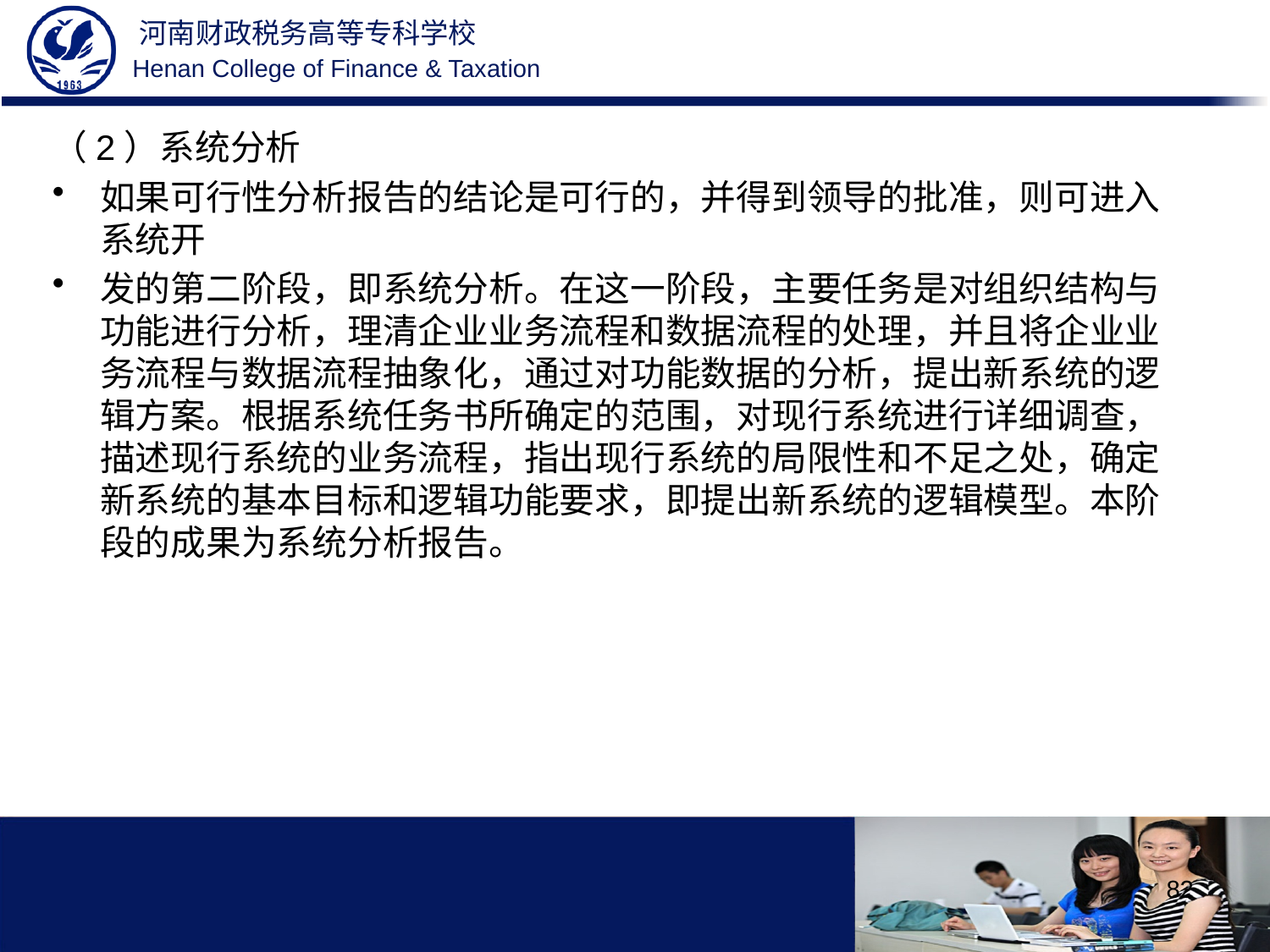

（2）系统分析
如果可行性分析报告的结论是可行的，并得到领导的批准，则可进入系统开
发的第二阶段，即系统分析。在这一阶段，主要任务是对组织结构与功能进行分析，理清企业业务流程和数据流程的处理，并且将企业业务流程与数据流程抽象化，通过对功能数据的分析，提出新系统的逻辑方案。根据系统任务书所确定的范围，对现行系统进行详细调查，描述现行系统的业务流程，指出现行系统的局限性和不足之处，确定新系统的基本目标和逻辑功能要求，即提出新系统的逻辑模型。本阶段的成果为系统分析报告。

82